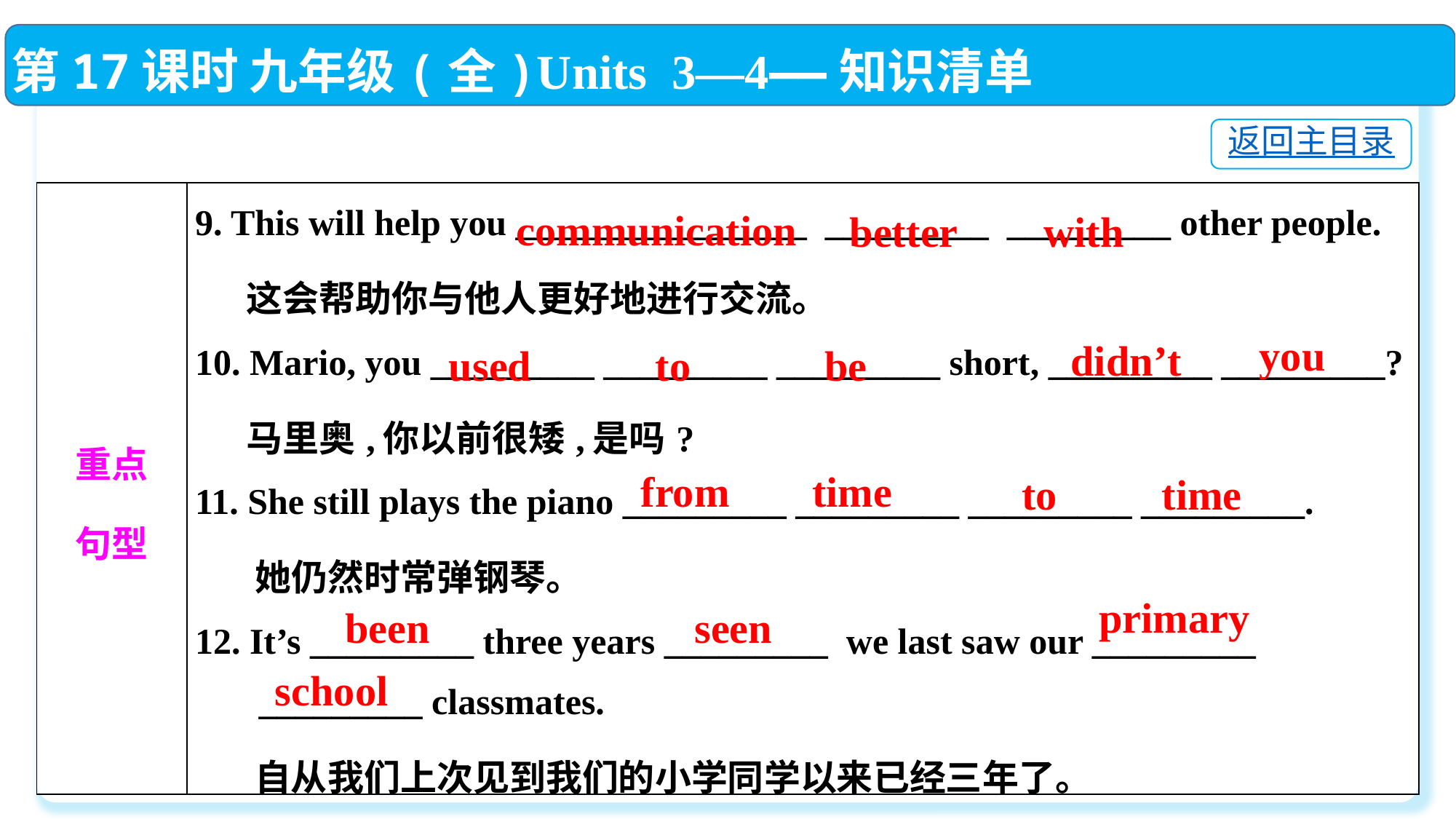

第17课时 九年级(全)Units  3—4——知识清单

返回主目录
| 重点 句型 | 9. This will help you \_\_\_\_\_\_\_\_\_\_\_\_\_\_\_\_ \_\_\_\_\_\_\_\_\_ \_\_\_\_\_\_\_\_\_ other people. 这会帮助你与他人更好地进行交流。 10. Mario, you \_\_\_\_\_\_\_\_\_ \_\_\_\_\_\_\_\_\_ \_\_\_\_\_\_\_\_\_ short, \_\_\_\_\_\_\_\_\_ \_\_\_\_\_\_\_\_\_? 马里奥,你以前很矮,是吗? 11. She still plays the piano \_\_\_\_\_\_\_\_\_ \_\_\_\_\_\_\_\_\_ \_\_\_\_\_\_\_\_\_ \_\_\_\_\_\_\_\_\_. 她仍然时常弹钢琴。 12. It’s \_\_\_\_\_\_\_\_\_ three years \_\_\_\_\_\_\_\_\_ we last saw our \_\_\_\_\_\_\_\_\_ \_\_\_\_\_\_\_\_\_ classmates. 自从我们上次见到我们的小学同学以来已经三年了。 |
| --- | --- |
communication
  better
  with
  you
didn’t
  used
  to
  be
  from
  time
  time
to
 primary
  been
  seen
  school